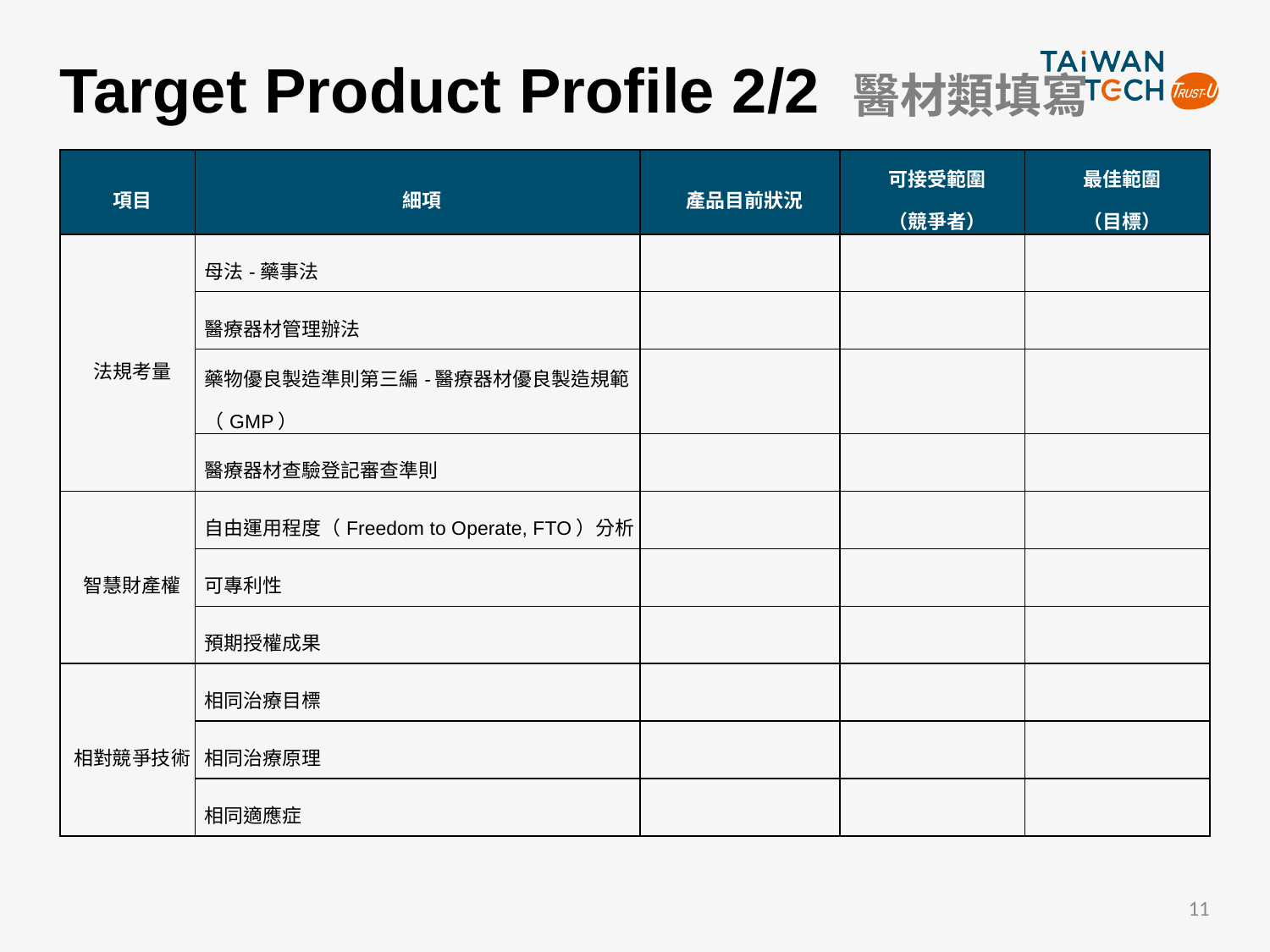

# Target Product Profile 2/2 醫材類填寫
| 項目 | 細項 | 產品目前狀況 | 可接受範圍 （競爭者） | 最佳範圍 （目標） |
| --- | --- | --- | --- | --- |
| 法規考量 | 母法-藥事法 |  |  |  |
|  | 醫療器材管理辦法 |  |  |  |
|  | 藥物優良製造準則第三編-醫療器材優良製造規範 （GMP） |  |  |  |
|  | 醫療器材查驗登記審查準則 |  |  |  |
| 智慧財產權 | 自由運用程度（Freedom to Operate, FTO）分析 |  |  |  |
|  | 可專利性 |  |  |  |
|  | 預期授權成果 |  |  |  |
| 相對競爭技術 | 相同治療目標 |  |  |  |
|  | 相同治療原理 |  |  |  |
|  | 相同適應症 |  |  |  |

11